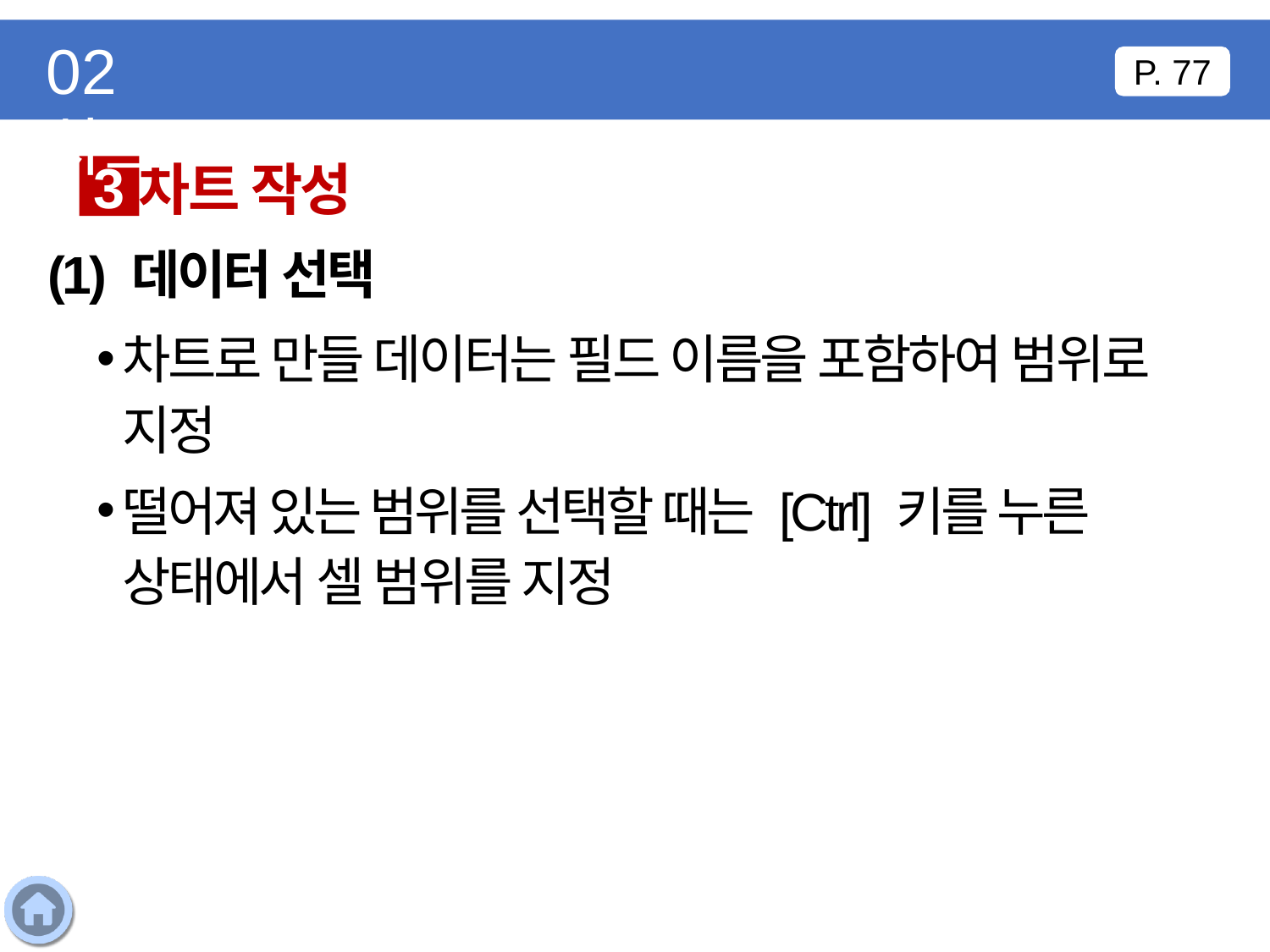

02 차트
P. 77
차트 작성
3
(1) 데이터 선택
차트로 만들 데이터는 필드 이름을 포함하여 범위로 지정
떨어져 있는 범위를 선택할 때는 [Ctrl] 키를 누른 상태에서 셀 범위를 지정